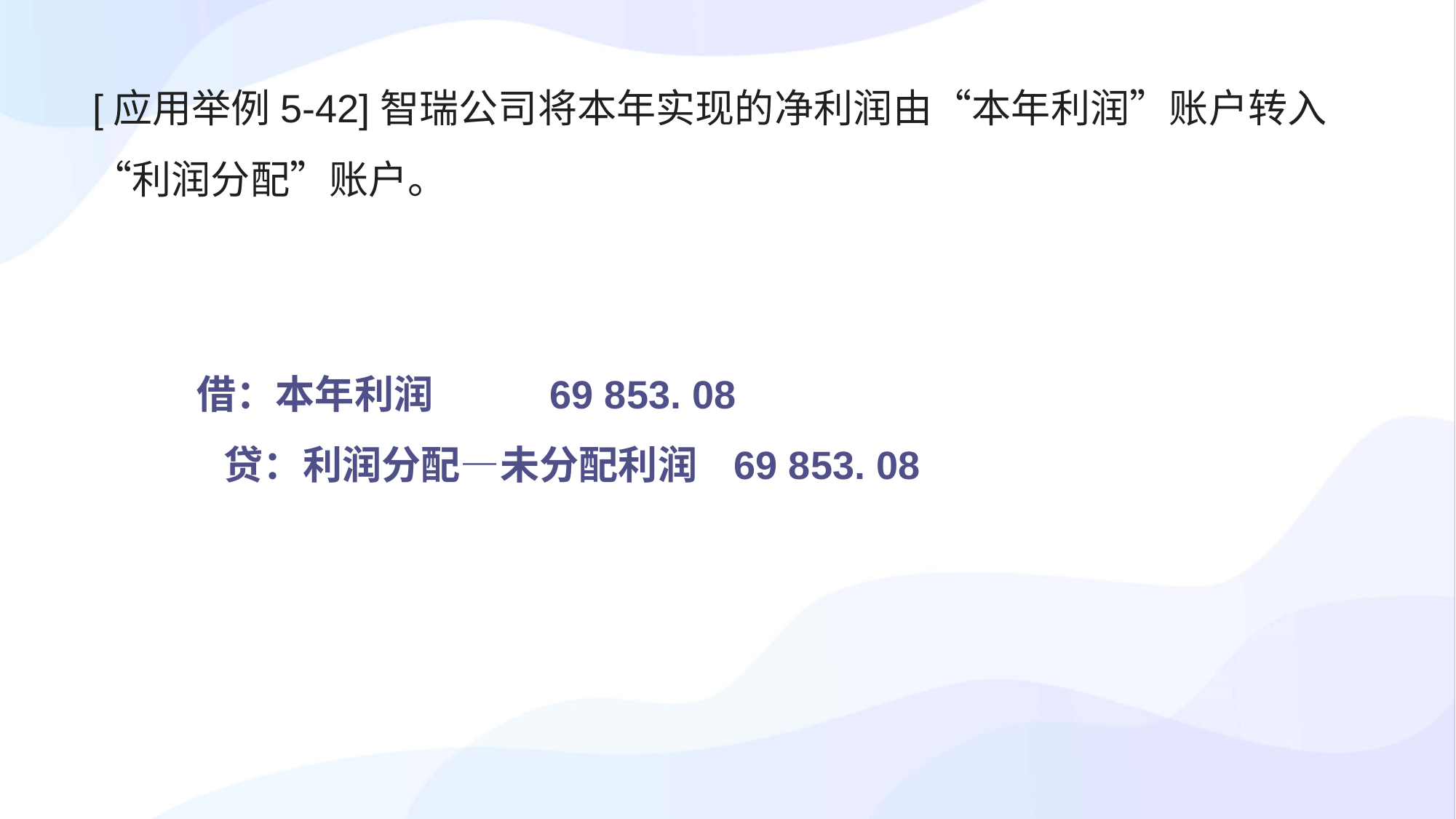

[应用举例5-42]智瑞公司将本年实现的净利润由“本年利润”账户转入“利润分配”账户。
借：本年利润            69 853. 08
  贷：利润分配—未分配利润   69 853. 08